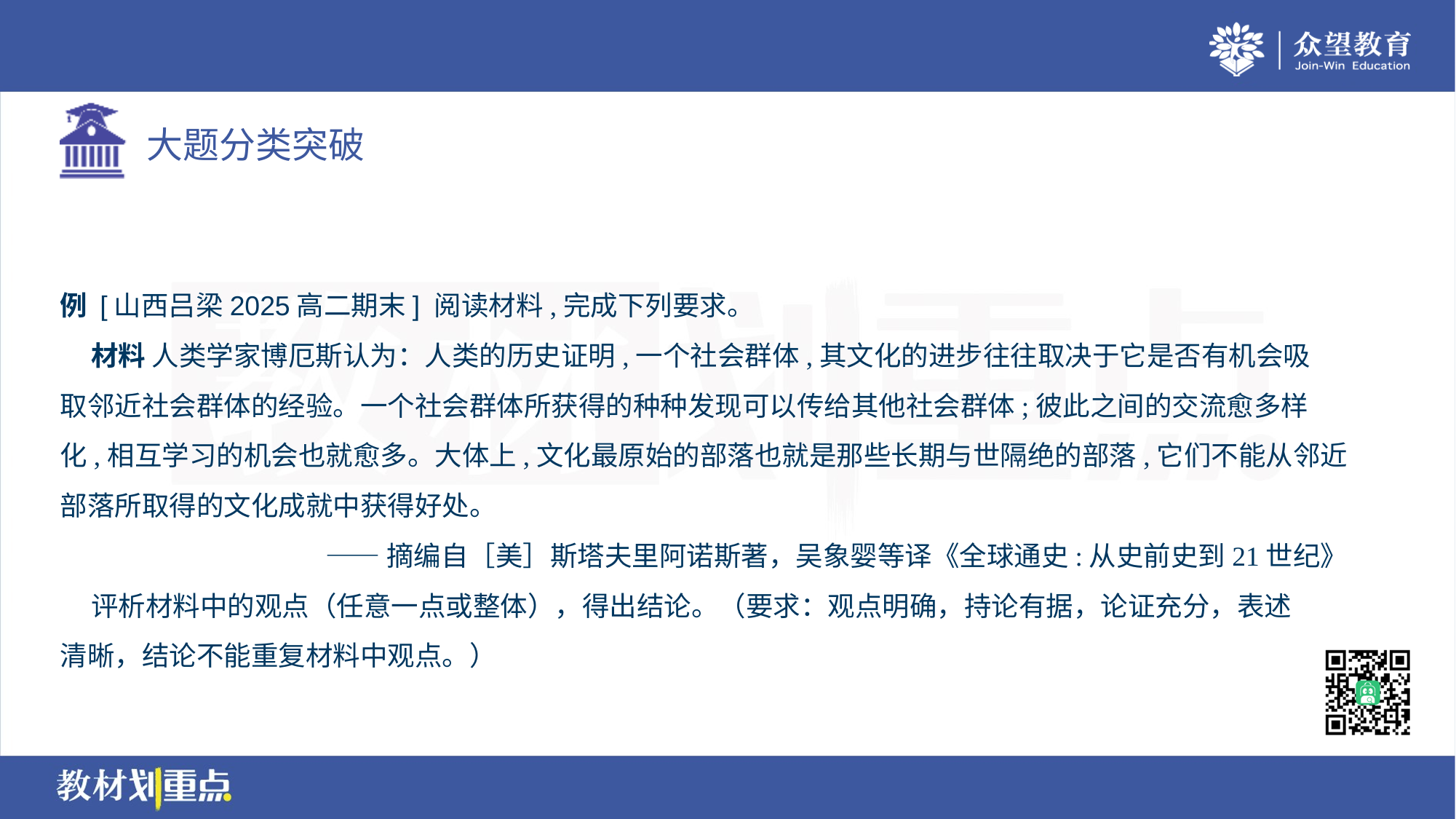

例 [山西吕梁2025高二期末] 阅读材料,完成下列要求。
    材料 人类学家博厄斯认为：人类的历史证明,一个社会群体,其文化的进步往往取决于它是否有机会吸
取邻近社会群体的经验。一个社会群体所获得的种种发现可以传给其他社会群体;彼此之间的交流愈多样
化,相互学习的机会也就愈多。大体上,文化最原始的部落也就是那些长期与世隔绝的部落,它们不能从邻近
部落所取得的文化成就中获得好处。
——摘编自［美］斯塔夫里阿诺斯著，吴象婴等译《全球通史:从史前史到21世纪》
    评析材料中的观点（任意一点或整体），得出结论。（要求：观点明确，持论有据，论证充分，表述
清晰，结论不能重复材料中观点。）